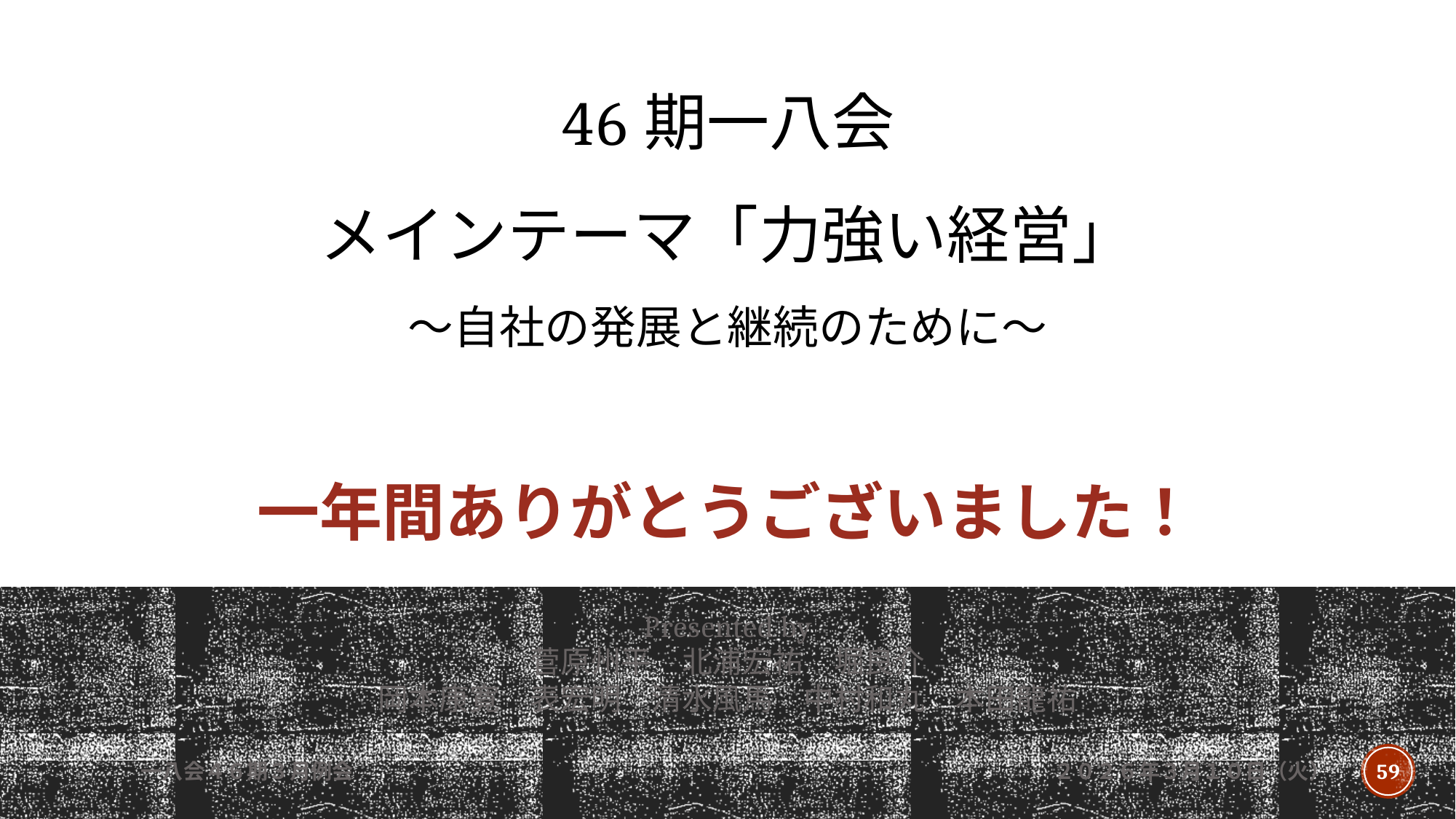

# 46期一八会 メインテーマ「力強い経営」 ～自社の発展と継続のために～ 一年間ありがとうございました！
Presented by
菅原州平　北浦宏祐　堀良介
岡本康寛　表宏明　清水風馬　中村和丸　本田龍祐
一八会４６期３月例会
２０２６年３月１０日（火）